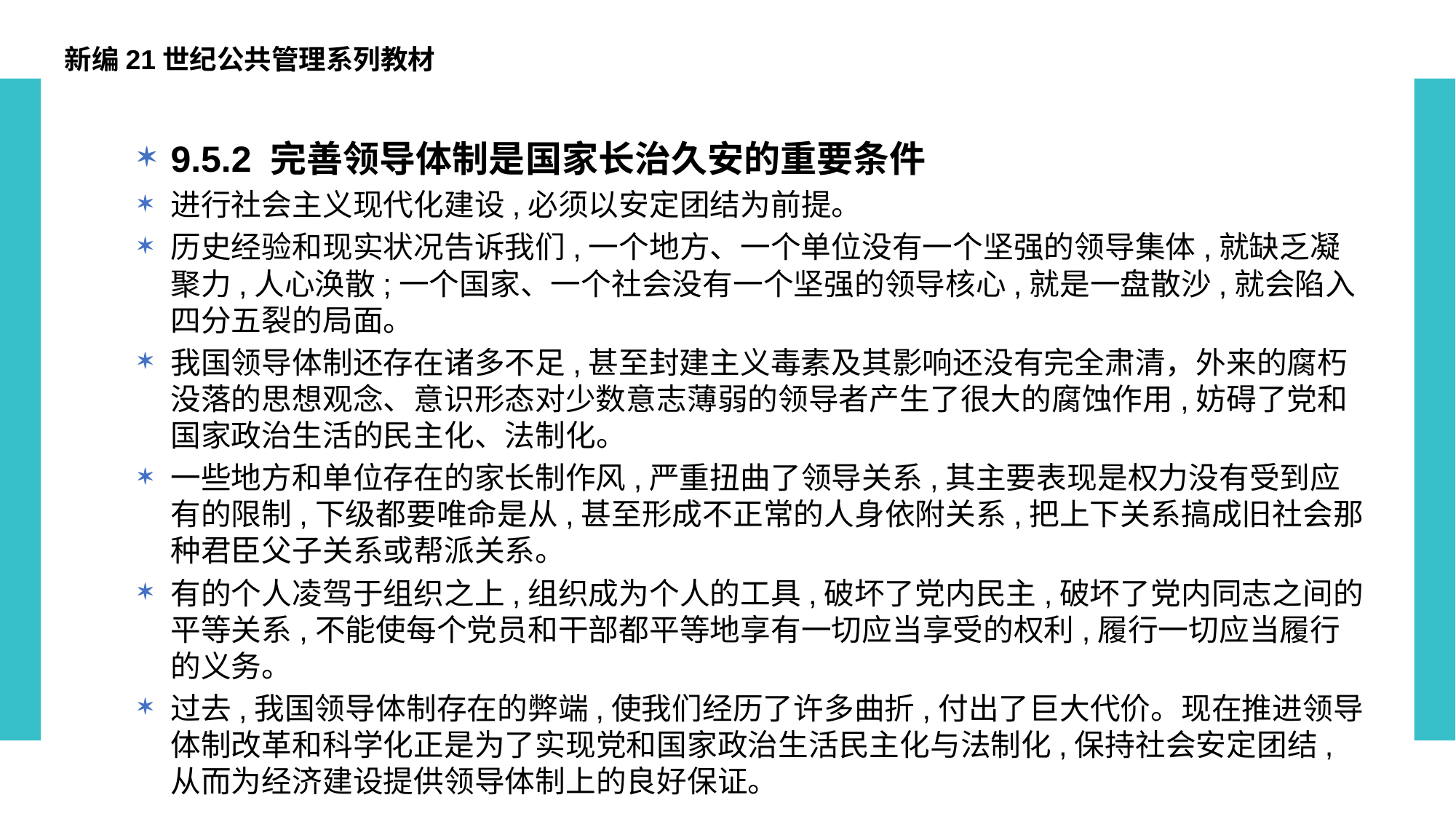

新编21世纪公共管理系列教材
9.5.2 完善领导体制是国家长治久安的重要条件
进行社会主义现代化建设,必须以安定团结为前提。
历史经验和现实状况告诉我们,一个地方、一个单位没有一个坚强的领导集体,就缺乏凝聚力,人心涣散;一个国家、一个社会没有一个坚强的领导核心,就是一盘散沙,就会陷入四分五裂的局面。
我国领导体制还存在诸多不足,甚至封建主义毒素及其影响还没有完全肃清，外来的腐朽没落的思想观念、意识形态对少数意志薄弱的领导者产生了很大的腐蚀作用,妨碍了党和国家政治生活的民主化、法制化。
一些地方和单位存在的家长制作风,严重扭曲了领导关系,其主要表现是权力没有受到应有的限制,下级都要唯命是从,甚至形成不正常的人身依附关系,把上下关系搞成旧社会那种君臣父子关系或帮派关系。
有的个人凌驾于组织之上,组织成为个人的工具,破坏了党内民主,破坏了党内同志之间的平等关系,不能使每个党员和干部都平等地享有一切应当享受的权利,履行一切应当履行的义务。
过去,我国领导体制存在的弊端,使我们经历了许多曲折,付出了巨大代价。现在推进领导体制改革和科学化正是为了实现党和国家政治生活民主化与法制化,保持社会安定团结,从而为经济建设提供领导体制上的良好保证。